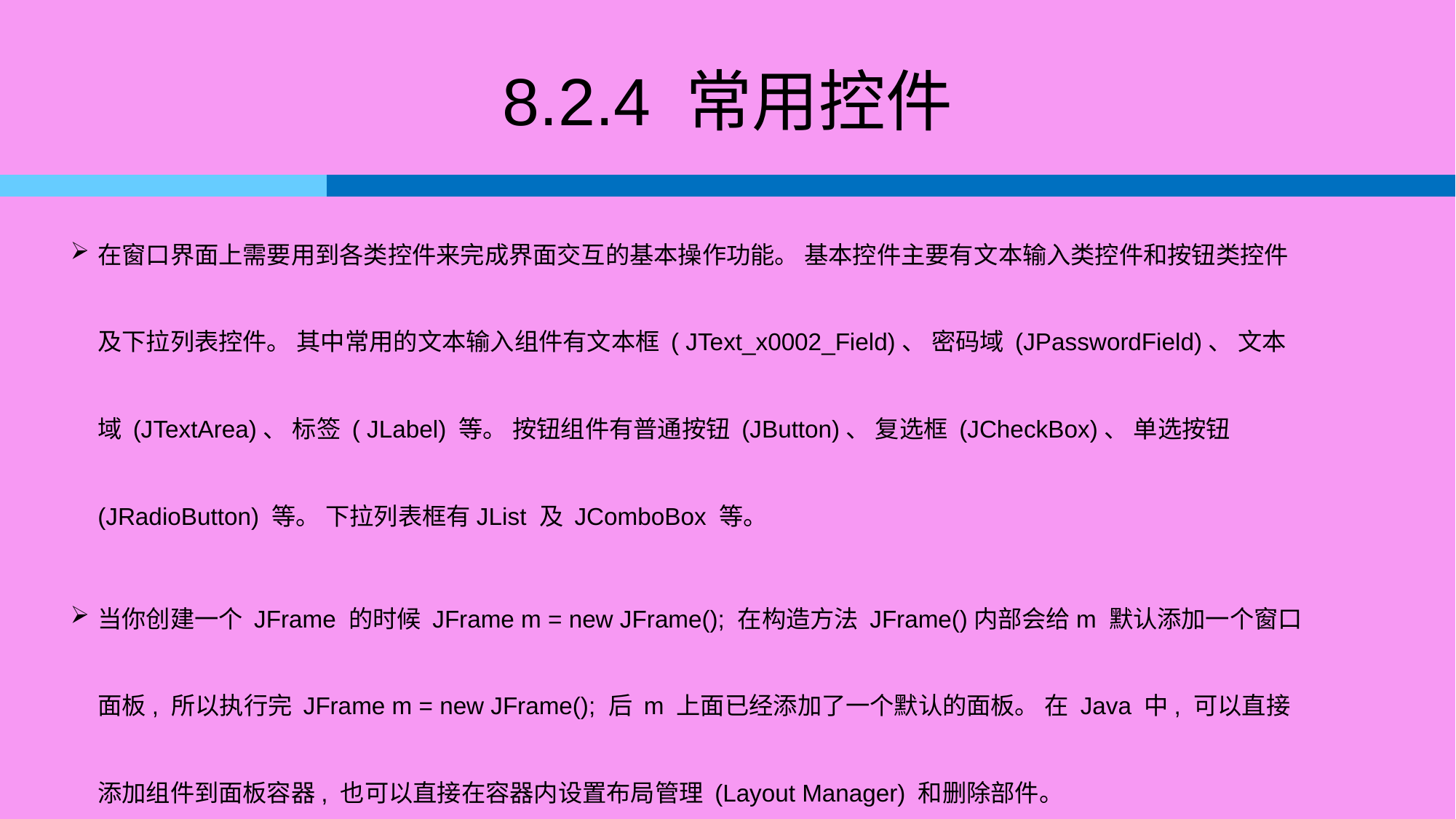

# 8.2.4 常用控件
在窗口界面上需要用到各类控件来完成界面交互的基本操作功能。 基本控件主要有文本输入类控件和按钮类控件及下拉列表控件。 其中常用的文本输入组件有文本框 ( JText_x0002_Field)、 密码域 (JPasswordField)、 文本域 (JTextArea)、 标签 ( JLabel) 等。 按钮组件有普通按钮 (JButton)、 复选框 (JCheckBox)、 单选按钮 (JRadioButton) 等。 下拉列表框有JList 及 JComboBox 等。
当你创建一个 JFrame 的时候 JFrame m = new JFrame(); 在构造方法 JFrame()内部会给m 默认添加一个窗口面板, 所以执行完 JFrame m = new JFrame(); 后 m 上面已经添加了一个默认的面板。 在 Java 中, 可以直接添加组件到面板容器, 也可以直接在容器内设置布局管理 (Layout Manager) 和删除部件。